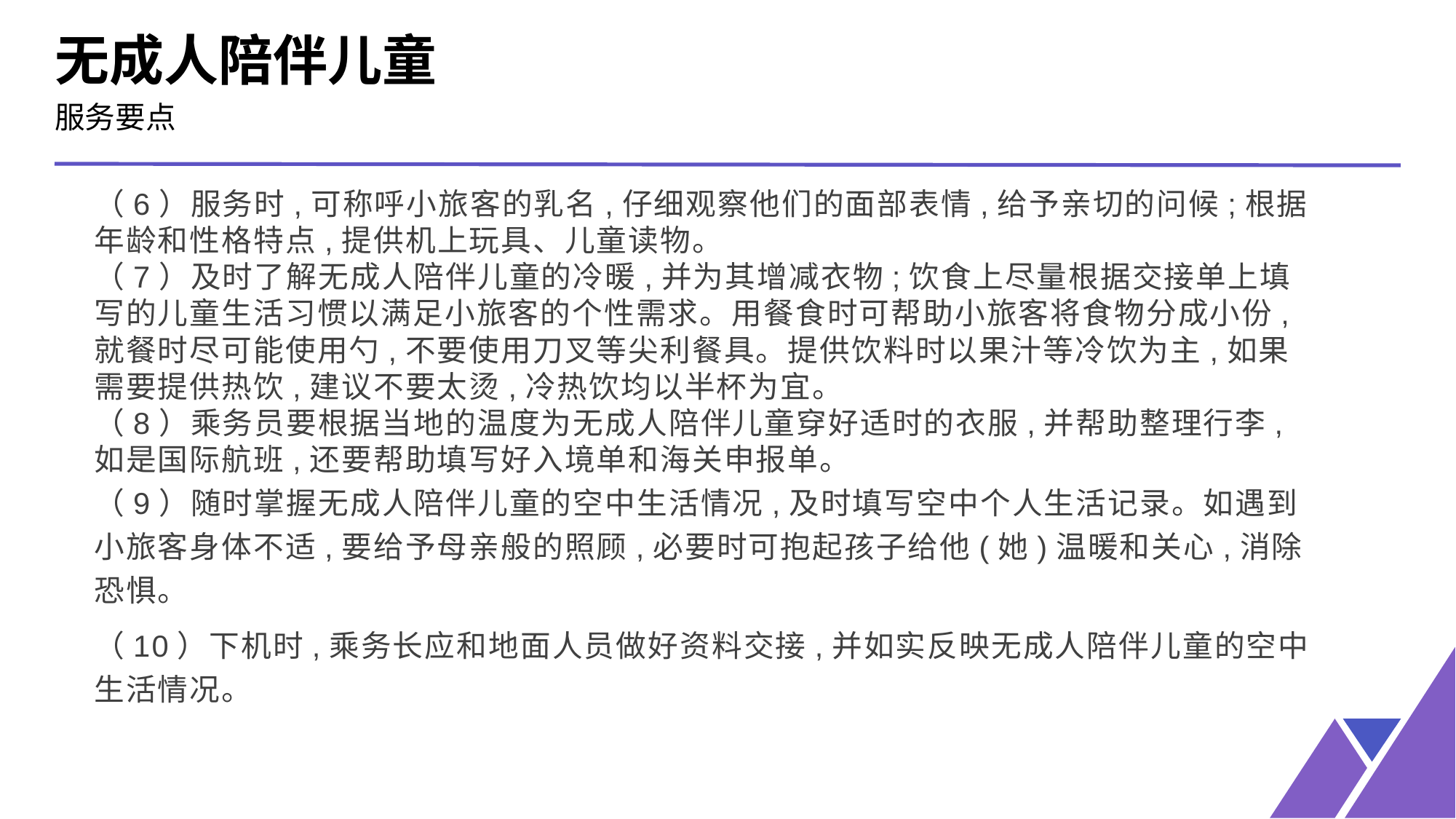

无成人陪伴儿童
服务要点
（6）服务时,可称呼小旅客的乳名,仔细观察他们的面部表情,给予亲切的问候;根据年龄和性格特点,提供机上玩具、儿童读物。
（7）及时了解无成人陪伴儿童的冷暖,并为其增减衣物;饮食上尽量根据交接单上填写的儿童生活习惯以满足小旅客的个性需求。用餐食时可帮助小旅客将食物分成小份,就餐时尽可能使用勺,不要使用刀叉等尖利餐具。提供饮料时以果汁等冷饮为主,如果需要提供热饮,建议不要太烫,冷热饮均以半杯为宜。
（8）乘务员要根据当地的温度为无成人陪伴儿童穿好适时的衣服,并帮助整理行李,如是国际航班,还要帮助填写好入境单和海关申报单。
（9）随时掌握无成人陪伴儿童的空中生活情况,及时填写空中个人生活记录。如遇到小旅客身体不适,要给予母亲般的照顾,必要时可抱起孩子给他(她)温暖和关心,消除恐惧。
（10）下机时,乘务长应和地面人员做好资料交接,并如实反映无成人陪伴儿童的空中生活情况。